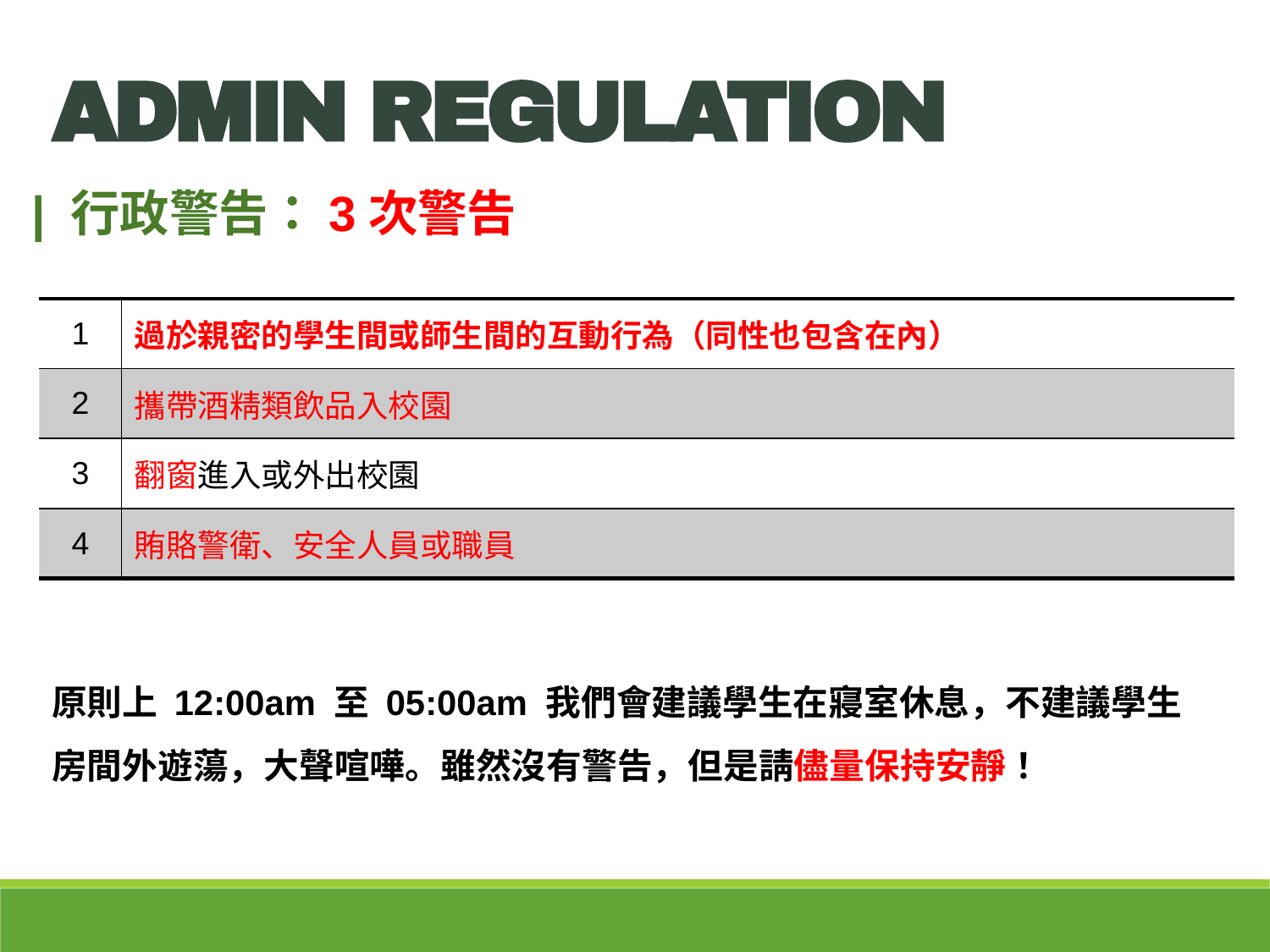

ADMIN regulation
| 行政警告：3次警告
| 1 | 過於親密的學生間或師生間的互動行為（同性也包含在內） |
| --- | --- |
| 2 | 攜帶酒精類飲品入校園 |
| 3 | 翻窗進入或外出校園 |
| 4 | 賄賂警衛、安全人員或職員 |
原則上 12:00am 至 05:00am 我們會建議學生在寢室休息，不建議學生房間外遊蕩，大聲喧嘩。雖然沒有警告，但是請儘量保持安靜！